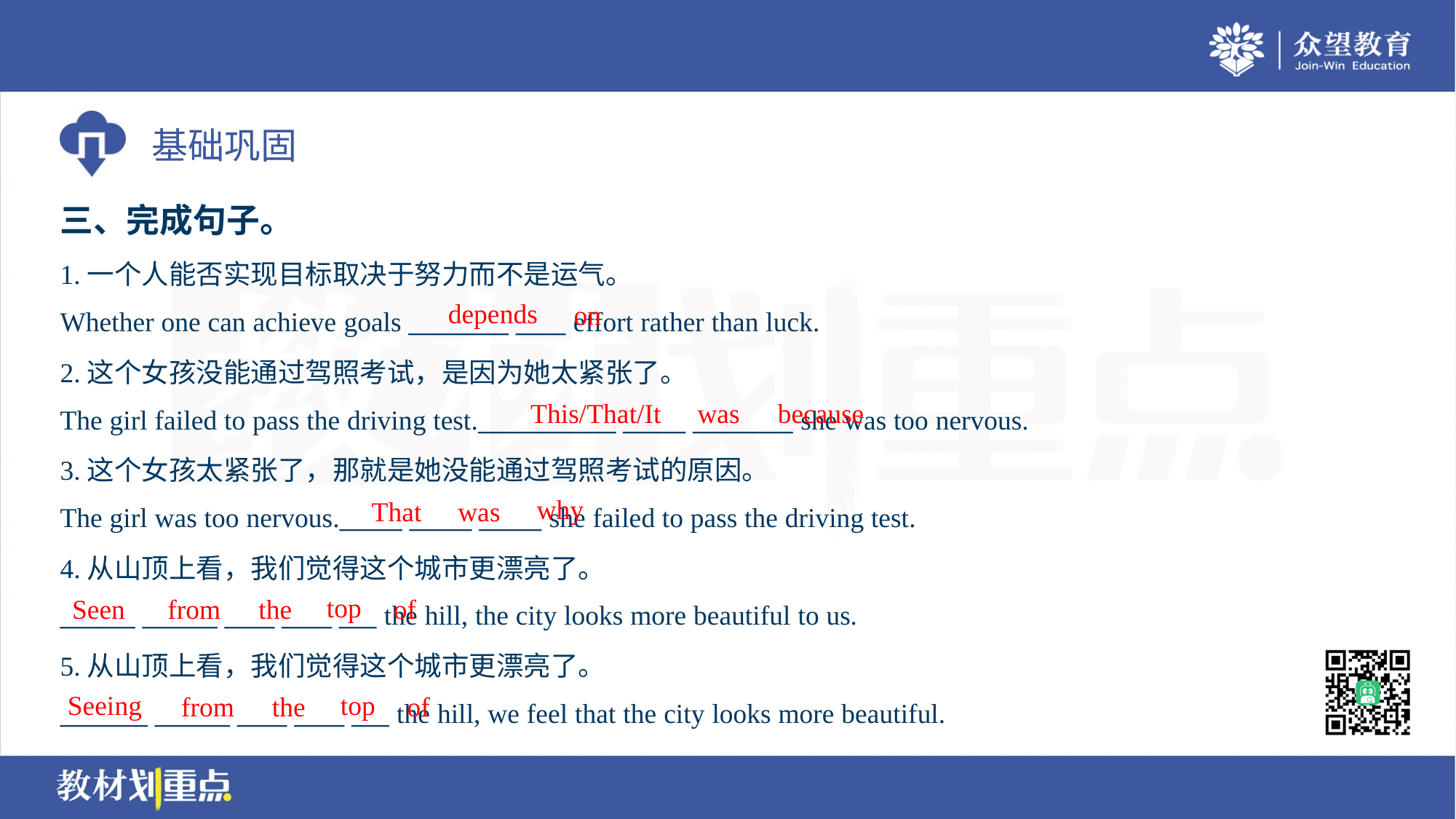

三、完成句子。
1.一个人能否实现目标取决于努力而不是运气。
Whether one can achieve goals ________ ____ effort rather than luck.
depends
on
2.这个女孩没能通过驾照考试，是因为她太紧张了。
The girl failed to pass the driving test.___________ _____ ________ she was too nervous.
This/That/It
was
because
3.这个女孩太紧张了，那就是她没能通过驾照考试的原因。
The girl was too nervous._____ _____ _____ she failed to pass the driving test.
why
That
was
4.从山顶上看，我们觉得这个城市更漂亮了。
______ ______ ____ ____ ___ the hill, the city looks more beautiful to us.
top
Seen
from
the
of
5.从山顶上看，我们觉得这个城市更漂亮了。
_______ ______ ____ ____ ___ the hill, we feel that the city looks more beautiful.
Seeing
top
from
the
of